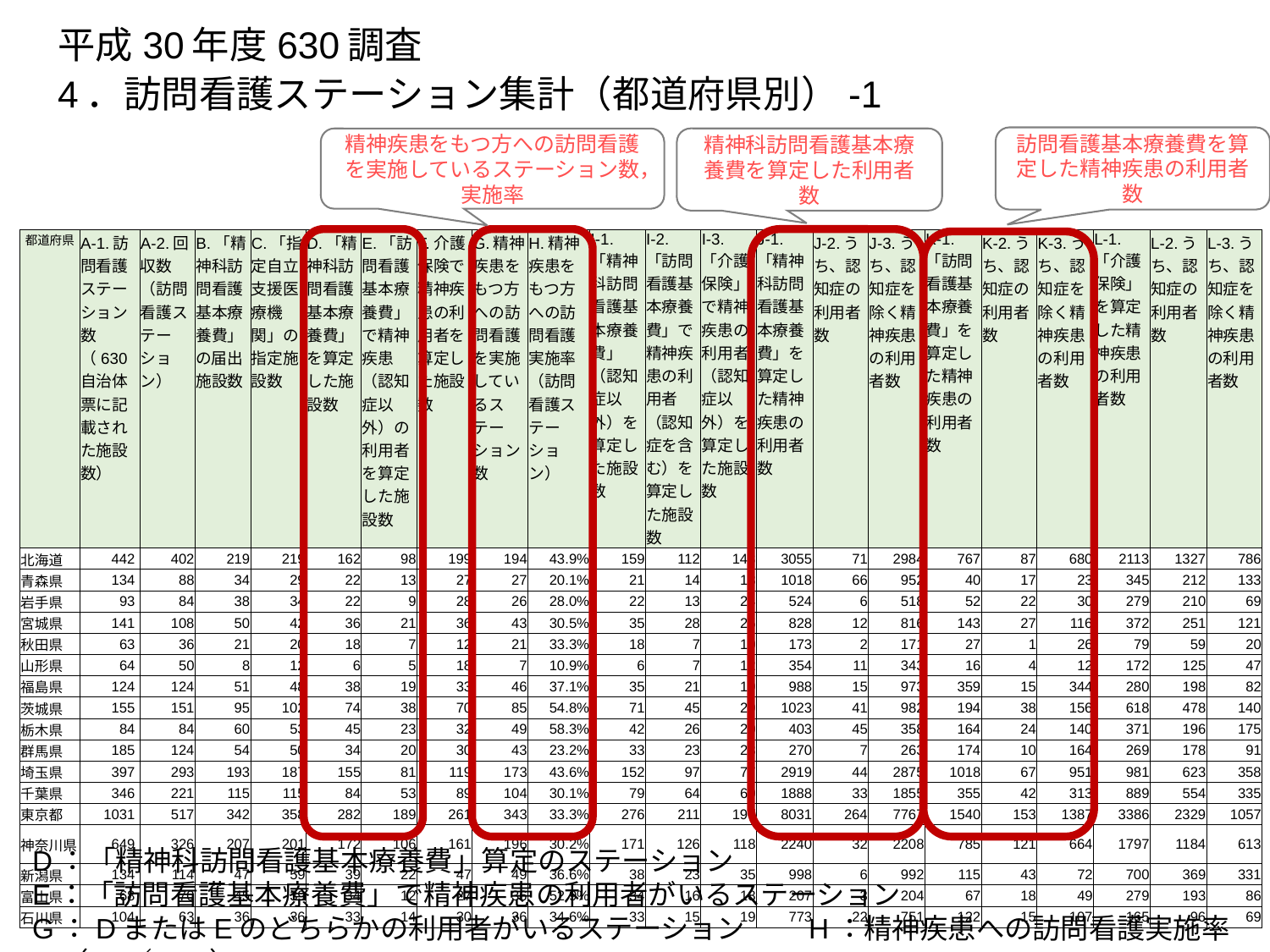

# 平成30年度630調査 4．訪問看護ステーション集計（都道府県別）-1
訪問看護基本療養費を算定した精神疾患の利用者数
精神科訪問看護基本療養費を算定した利用者数
精神疾患をもつ方への訪問看護を実施しているステーション数，実施率

| 都道府県 | A-1.訪問看護ステーション数（630自治体票に記載された施設数） | A-2.回収数（訪問看護ステーション） | B.「精神科訪問看護基本療養費」の届出施設数 | C.「指定自立支援医療機関」の指定施設数 | D.「精神科訪問看護基本療養費」を算定した施設数 | E.「訪問看護基本療養費」で精神疾患（認知症以外）の利用者を算定した施設数 | F.介護保険で精神疾患の利用者を算定した施設数 | G.精神疾患をもつ方への訪問看護を実施しているステーション数 | H.精神疾患をもつ方への訪問看護実施率（訪問看護ステーション） | I-1.「精神科訪問看護基本療養費」（認知症以外）を算定した施設数 | I-2.「訪問看護基本療養費」で精神疾患の利用者（認知症を含む）を算定した施設数 | I-3.「介護保険」で精神疾患の利用者（認知症以外）を算定した施設数 | J-1.「精神科訪問看護基本療養費」を算定した精神疾患の利用者数 | J-2.うち、認知症の利用者数 | J-3.うち、認知症を除く精神疾患の利用者数 | K-1.「訪問看護基本療養費」を算定した精神疾患の利用者数 | K-2.うち、認知症の利用者数 | K-3.うち、認知症を除く精神疾患の利用者数 | L-1.「介護保険」を算定した精神疾患の利用者数 | L-2.うち、認知症の利用者数 | L-3.うち、認知症を除く精神疾患の利用者数 |
| --- | --- | --- | --- | --- | --- | --- | --- | --- | --- | --- | --- | --- | --- | --- | --- | --- | --- | --- | --- | --- | --- |
| 北海道 | 442 | 402 | 219 | 219 | 162 | 98 | 199 | 194 | 43.9% | 159 | 112 | 148 | 3055 | 71 | 2984 | 767 | 87 | 680 | 2113 | 1327 | 786 |
| 青森県 | 134 | 88 | 34 | 29 | 22 | 13 | 27 | 27 | 20.1% | 21 | 14 | 18 | 1018 | 66 | 952 | 40 | 17 | 23 | 345 | 212 | 133 |
| 岩手県 | 93 | 84 | 38 | 34 | 22 | 9 | 28 | 26 | 28.0% | 22 | 13 | 24 | 524 | 6 | 518 | 52 | 22 | 30 | 279 | 210 | 69 |
| 宮城県 | 141 | 108 | 50 | 42 | 36 | 21 | 36 | 43 | 30.5% | 35 | 28 | 25 | 828 | 12 | 816 | 143 | 27 | 116 | 372 | 251 | 121 |
| 秋田県 | 63 | 36 | 21 | 20 | 18 | 7 | 12 | 21 | 33.3% | 18 | 7 | 10 | 173 | 2 | 171 | 27 | 1 | 26 | 79 | 59 | 20 |
| 山形県 | 64 | 50 | 8 | 12 | 6 | 5 | 18 | 7 | 10.9% | 6 | 7 | 12 | 354 | 11 | 343 | 16 | 4 | 12 | 172 | 125 | 47 |
| 福島県 | 124 | 124 | 51 | 48 | 38 | 19 | 33 | 46 | 37.1% | 35 | 21 | 19 | 988 | 15 | 973 | 359 | 15 | 344 | 280 | 198 | 82 |
| 茨城県 | 155 | 151 | 95 | 102 | 74 | 38 | 70 | 85 | 54.8% | 71 | 45 | 29 | 1023 | 41 | 982 | 194 | 38 | 156 | 618 | 478 | 140 |
| 栃木県 | 84 | 84 | 60 | 53 | 45 | 23 | 32 | 49 | 58.3% | 42 | 26 | 20 | 403 | 45 | 358 | 164 | 24 | 140 | 371 | 196 | 175 |
| 群馬県 | 185 | 124 | 54 | 50 | 34 | 20 | 30 | 43 | 23.2% | 33 | 23 | 23 | 270 | 7 | 263 | 174 | 10 | 164 | 269 | 178 | 91 |
| 埼玉県 | 397 | 293 | 193 | 187 | 155 | 81 | 119 | 173 | 43.6% | 152 | 97 | 77 | 2919 | 44 | 2875 | 1018 | 67 | 951 | 981 | 623 | 358 |
| 千葉県 | 346 | 221 | 115 | 115 | 84 | 53 | 89 | 104 | 30.1% | 79 | 64 | 60 | 1888 | 33 | 1855 | 355 | 42 | 313 | 889 | 554 | 335 |
| 東京都 | 1031 | 517 | 342 | 358 | 282 | 189 | 261 | 343 | 33.3% | 276 | 211 | 190 | 8031 | 264 | 7767 | 1540 | 153 | 1387 | 3386 | 2329 | 1057 |
| 神奈川県 | 649 | 326 | 207 | 201 | 172 | 106 | 161 | 196 | 30.2% | 171 | 126 | 118 | 2240 | 32 | 2208 | 785 | 121 | 664 | 1797 | 1184 | 613 |
| 新潟県 | 134 | 114 | 47 | 59 | 39 | 22 | 47 | 49 | 36.6% | 38 | 23 | 35 | 998 | 6 | 992 | 115 | 43 | 72 | 700 | 369 | 331 |
| 富山県 | 68 | 70 | 45 | 39 | 34 | 12 | 27 | 36 | 52.9% | 34 | 16 | 18 | 207 | 3 | 204 | 67 | 18 | 49 | 279 | 193 | 86 |
| 石川県 | 104 | 63 | 36 | 36 | 33 | 14 | 30 | 36 | 34.6% | 33 | 15 | 19 | 773 | 22 | 751 | 122 | 15 | 107 | 165 | 96 | 69 |

D：「精神科訪問看護基本療養費」算定のステーション
E：「訪問看護基本療養費」で精神疾患の利用者がいるステーション
G：DまたはEのどちらかの利用者がいるステーション　　H：精神疾患への訪問看護実施率　（G／A-1）